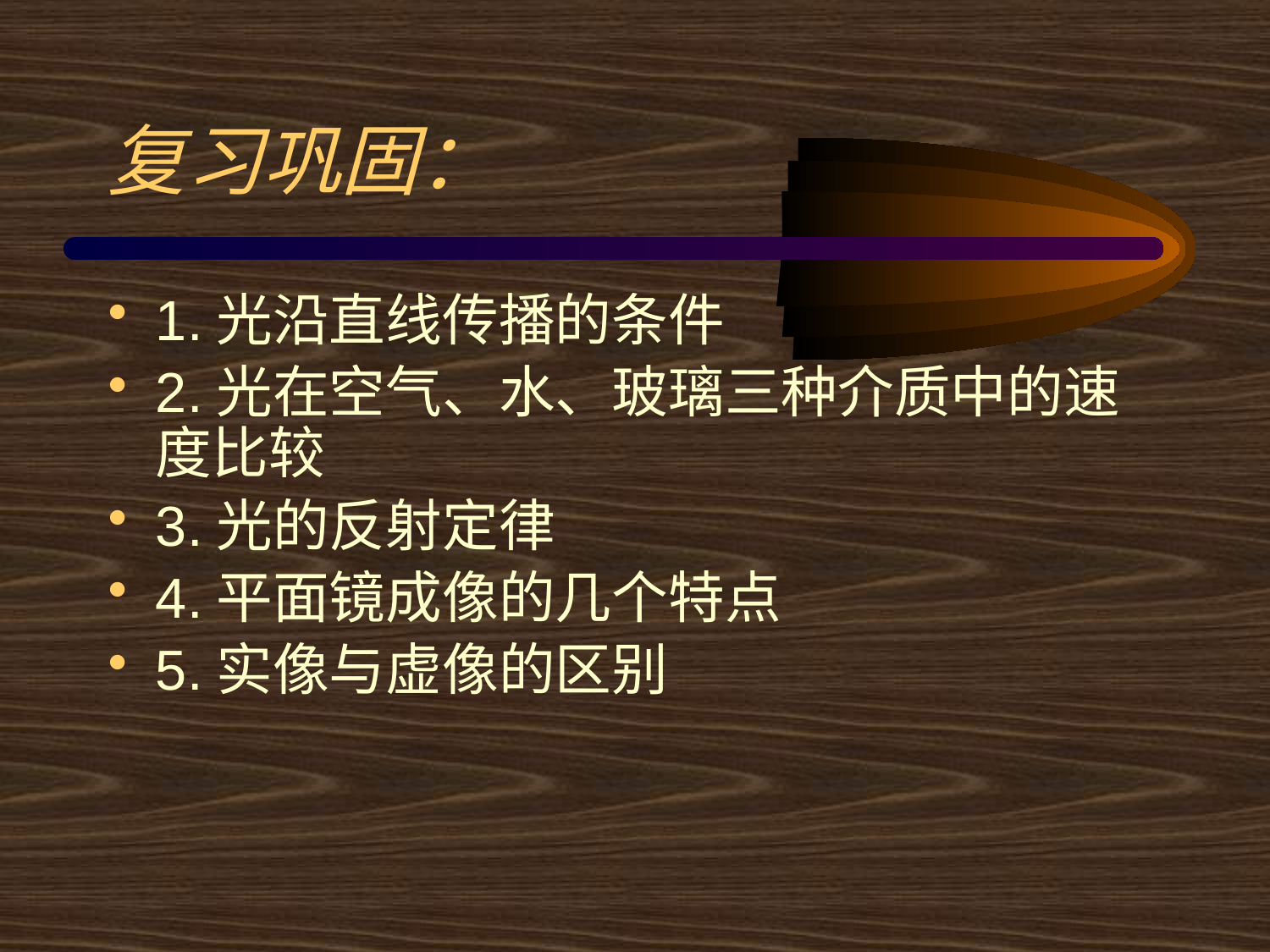

# 复习巩固：
1.光沿直线传播的条件
2.光在空气、水、玻璃三种介质中的速度比较
3.光的反射定律
4.平面镜成像的几个特点
5.实像与虚像的区别